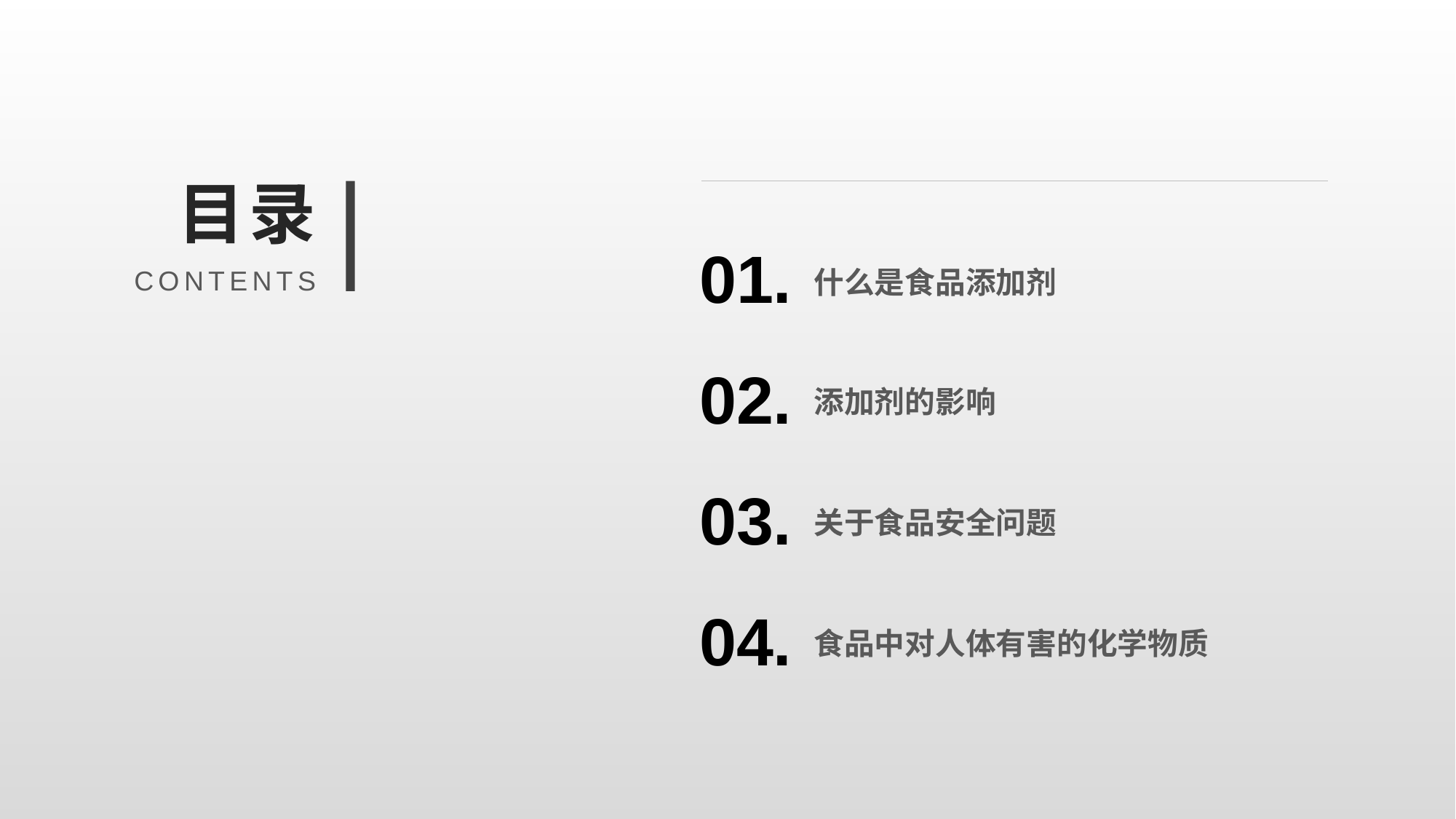

目录

01.
什么是食品添加剂
CONTENTS

添加剂的影响
02.
关于食品安全问题
03.
食品中对人体有害的化学物质
04.